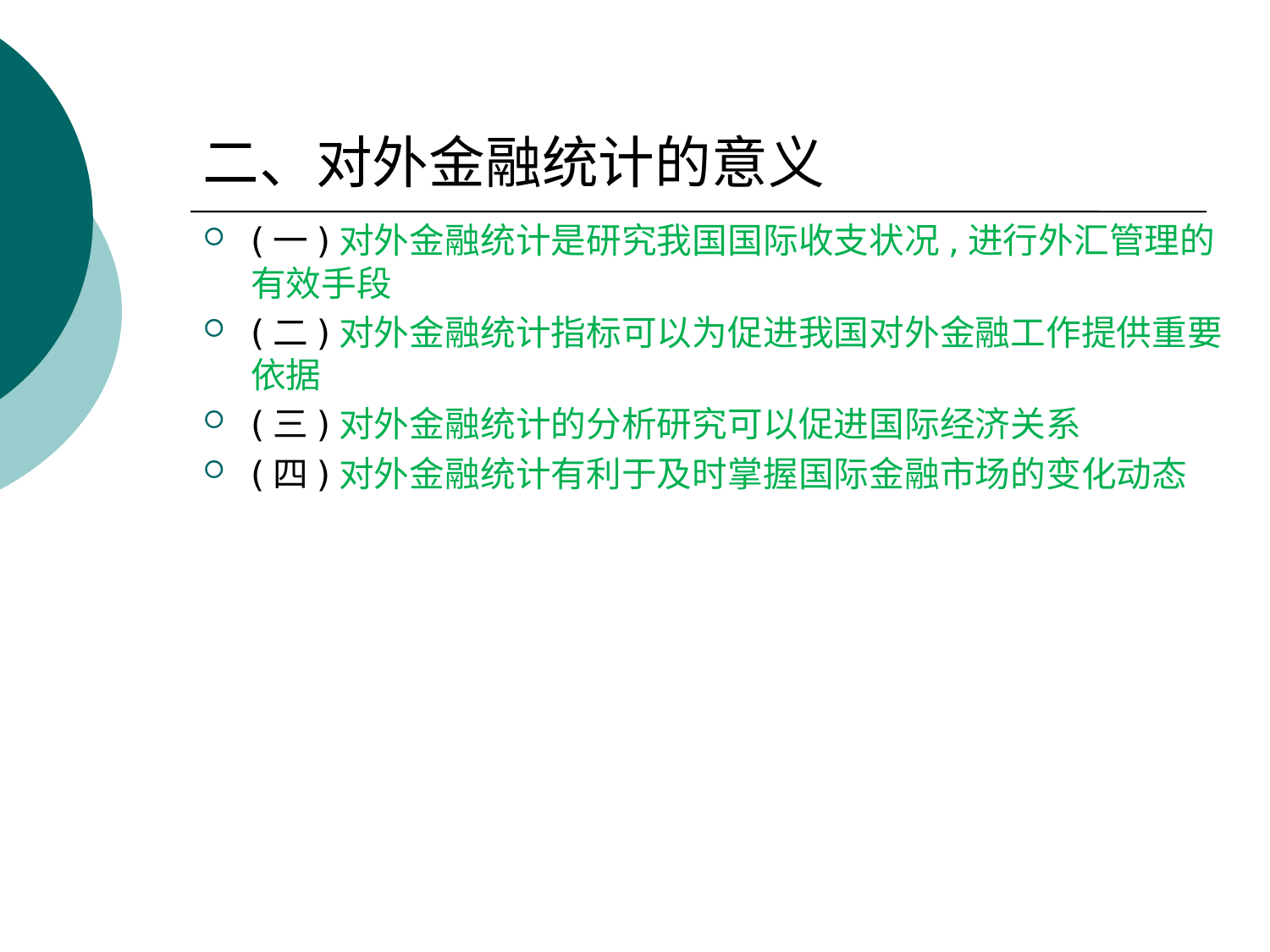

# 二、对外金融统计的意义
(一)对外金融统计是研究我国国际收支状况,进行外汇管理的有效手段
(二)对外金融统计指标可以为促进我国对外金融工作提供重要依据
(三)对外金融统计的分析研究可以促进国际经济关系
(四)对外金融统计有利于及时掌握国际金融市场的变化动态